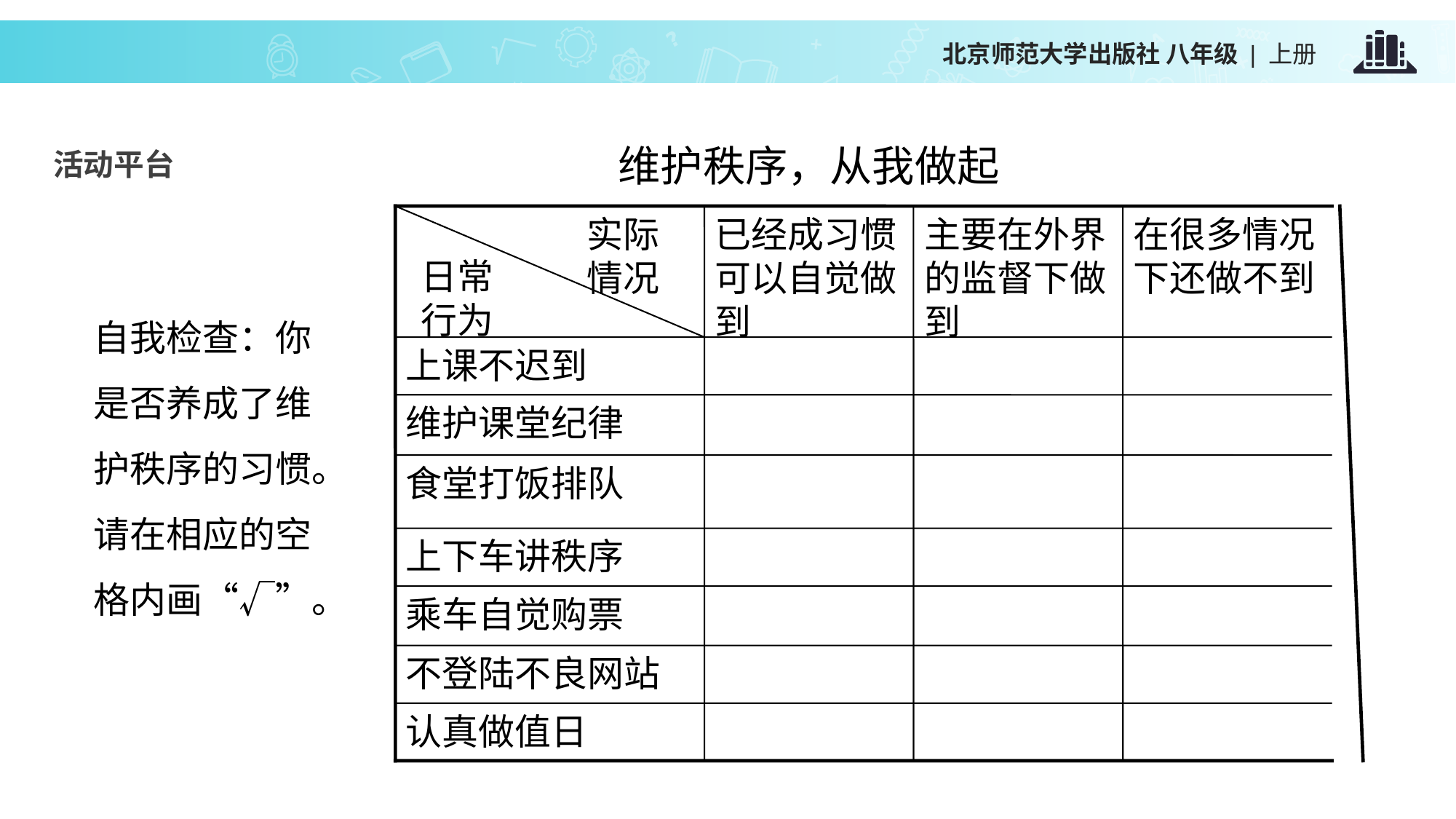

维护秩序，从我做起
活动平台

实际情况
已经成习惯可以自觉做到

主要在外界的监督下做到

在很多情况下还做不到

日常行为

维护课堂纪律

食堂打饭排队

上下车讲秩序

乘车自觉购票

不登陆不良网站

认真做值日

上课不迟到
自我检查：你是否养成了维护秩序的习惯。请在相应的空格内画“√”。